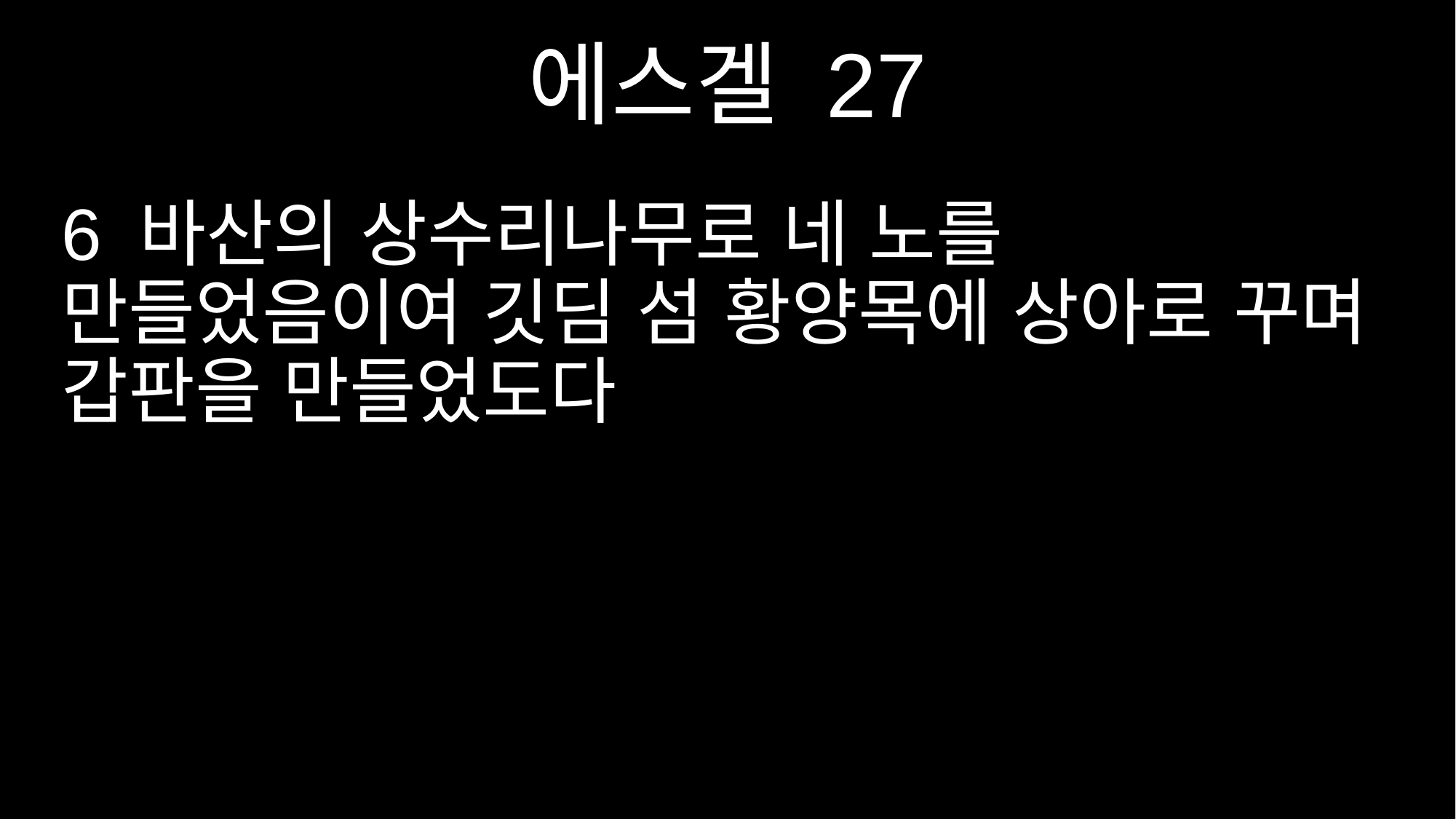

에스겔 27
6 바산의 상수리나무로 네 노를 만들었음이여 깃딤 섬 황양목에 상아로 꾸며 갑판을 만들었도다